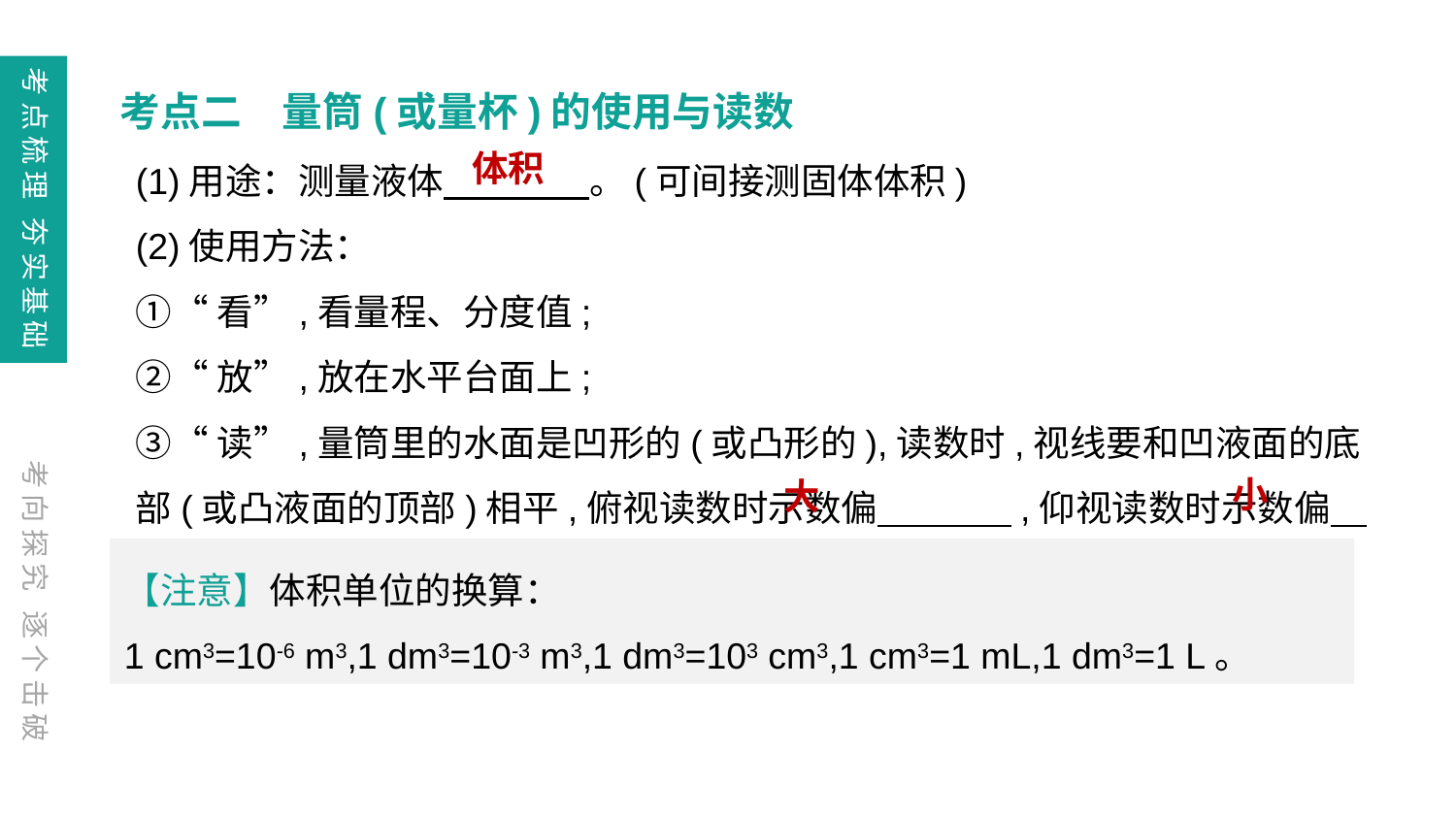

考点梳理 夯实基础
考点二　量筒(或量杯)的使用与读数
(1)用途：测量液体　　　　。(可间接测固体体积)
(2)使用方法：
①“看”,看量程、分度值;
②“放”,放在水平台面上;
③“读”,量筒里的水面是凹形的(或凸形的),读数时,视线要和凹液面的底部(或凸液面的顶部)相平,俯视读数时示数偏　　   　,仰视读数时示数偏　　   　。
体积
考向探究 逐个击破
小
大
【注意】体积单位的换算：
1 cm3=10-6 m3,1 dm3=10-3 m3,1 dm3=103 cm3,1 cm3=1 mL,1 dm3=1 L。